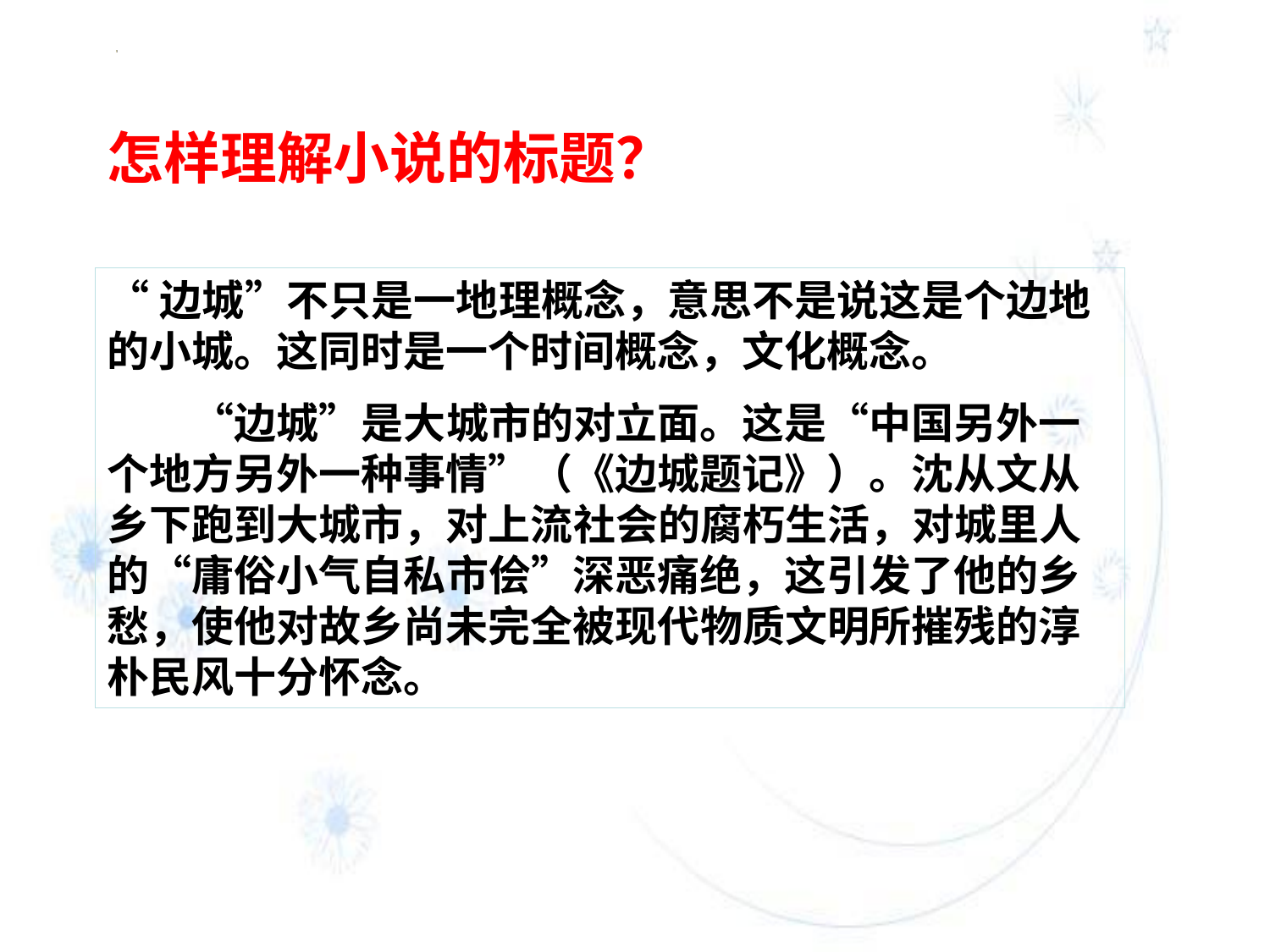

怎样理解小说的标题？
“边城”不只是一地理概念，意思不是说这是个边地的小城。这同时是一个时间概念，文化概念。
　　“边城”是大城市的对立面。这是“中国另外一个地方另外一种事情”（《边城题记》）。沈从文从乡下跑到大城市，对上流社会的腐朽生活，对城里人的“庸俗小气自私市侩”深恶痛绝，这引发了他的乡愁，使他对故乡尚未完全被现代物质文明所摧残的淳朴民风十分怀念。